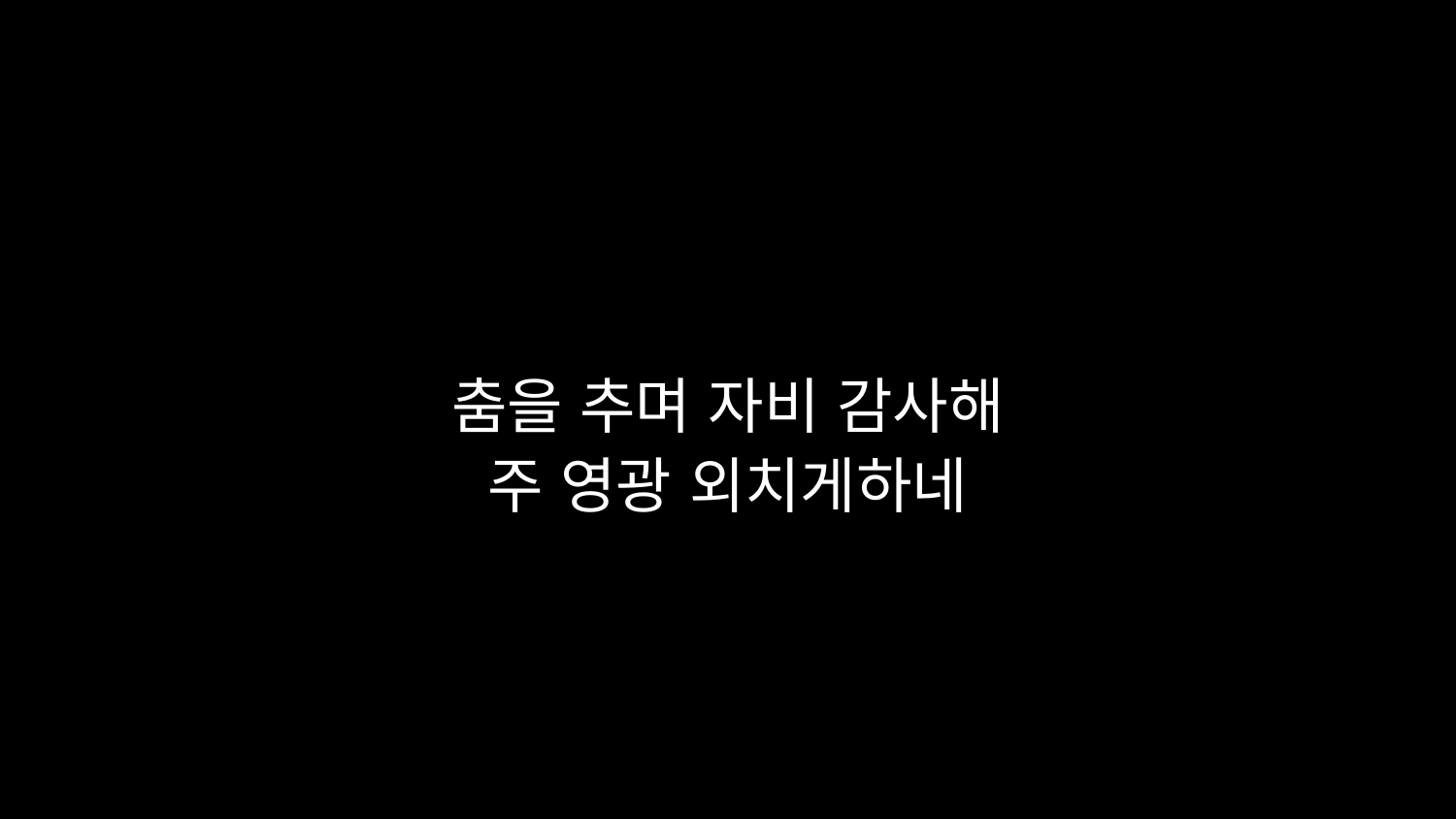

# 춤을 추며 자비 감사해 주 영광 외치게하네